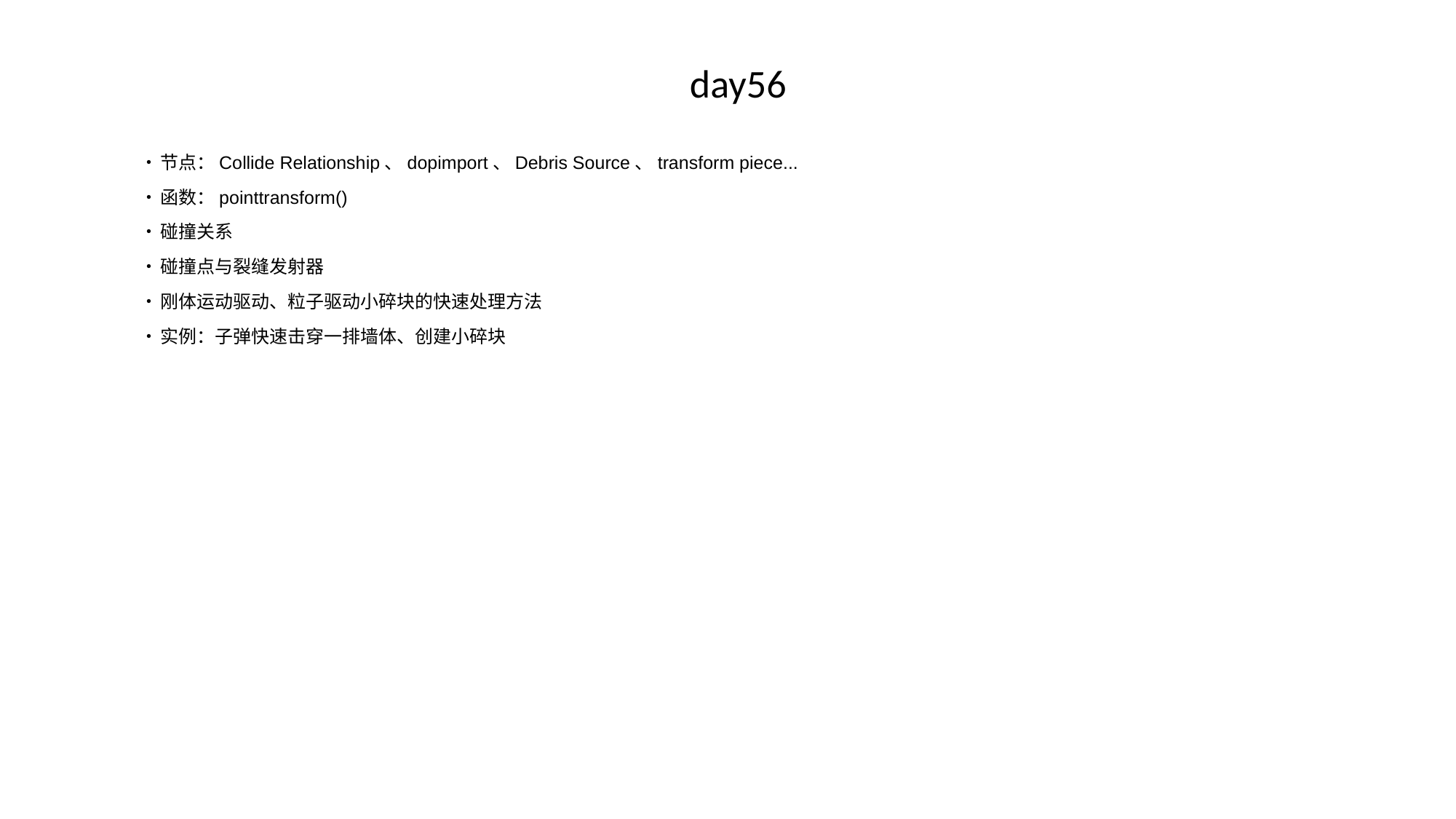

# day56
•	节点：Collide Relationship、dopimport、Debris Source、transform piece...
•	函数：pointtransform()
•	碰撞关系
•	碰撞点与裂缝发射器
•	刚体运动驱动、粒子驱动小碎块的快速处理方法
•	实例：子弹快速击穿一排墙体、创建小碎块